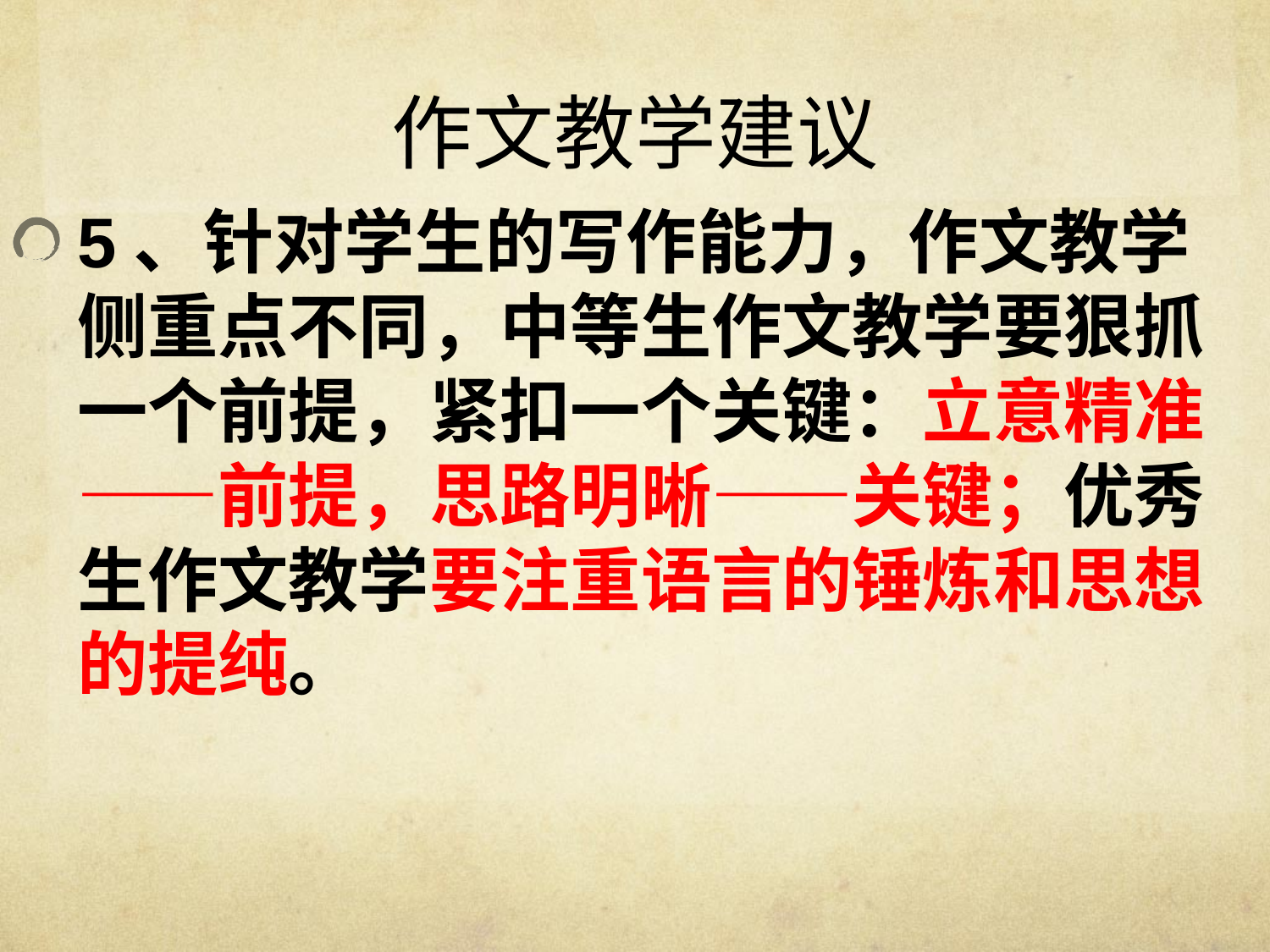

# 作文教学建议
5、针对学生的写作能力，作文教学侧重点不同，中等生作文教学要狠抓一个前提，紧扣一个关键：立意精准——前提，思路明晰——关键；优秀生作文教学要注重语言的锤炼和思想的提纯。